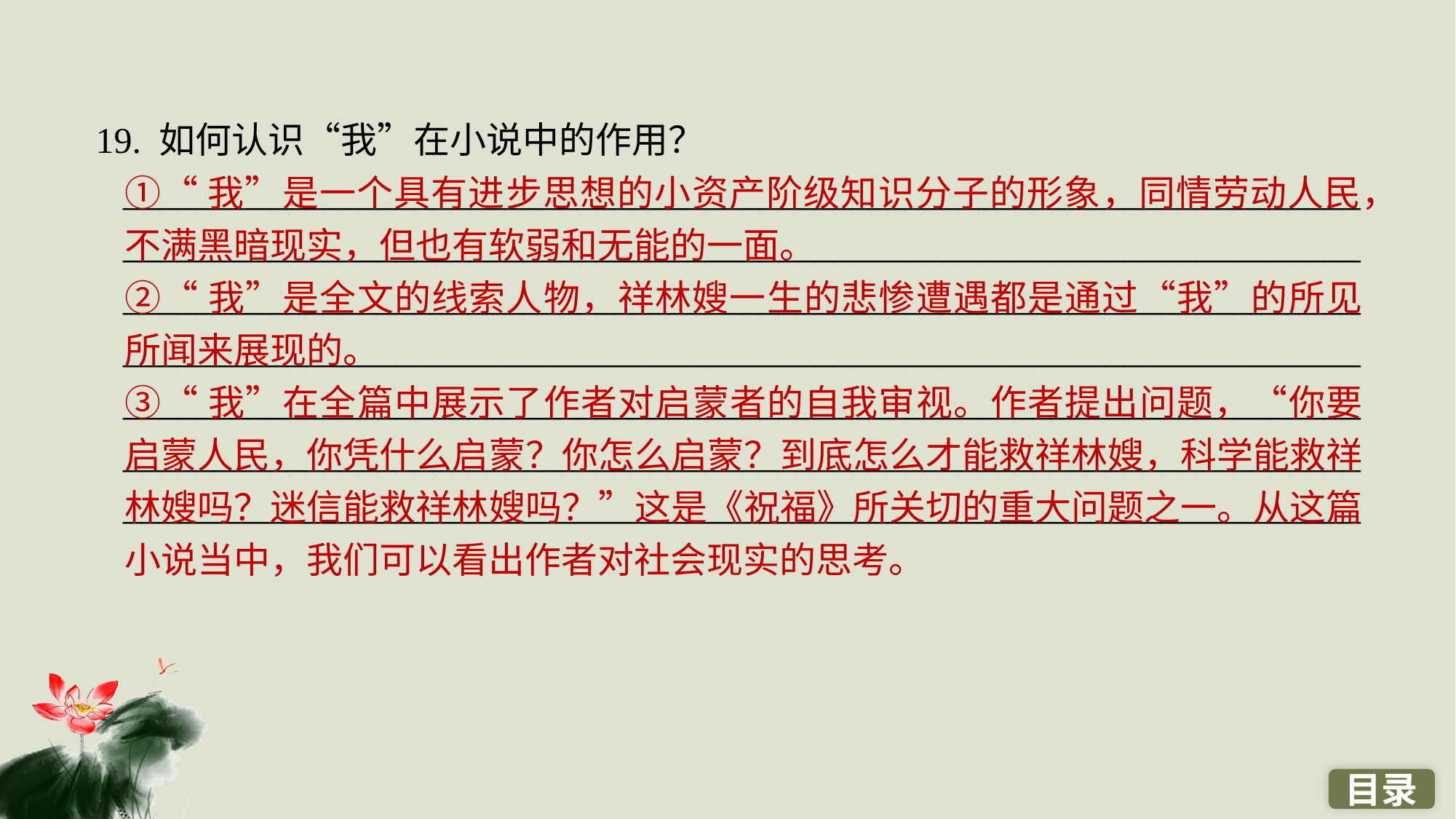

19. 如何认识“我”在小说中的作用？
   ____________________________________________________________________
   ____________________________________________________________________
   ____________________________________________________________________
   ____________________________________________________________________
   ____________________________________________________________________
   ____________________________________________________________________
   ____________________________________________________________________

①“我”是一个具有进步思想的小资产阶级知识分子的形象，同情劳动人民，不满黑暗现实，但也有软弱和无能的一面。
②“我”是全文的线索人物，祥林嫂一生的悲惨遭遇都是通过“我”的所见所闻来展现的。
③“我”在全篇中展示了作者对启蒙者的自我审视。作者提出问题，“你要启蒙人民，你凭什么启蒙？你怎么启蒙？到底怎么才能救祥林嫂，科学能救祥林嫂吗？迷信能救祥林嫂吗？”这是《祝福》所关切的重大问题之一。从这篇小说当中，我们可以看出作者对社会现实的思考。